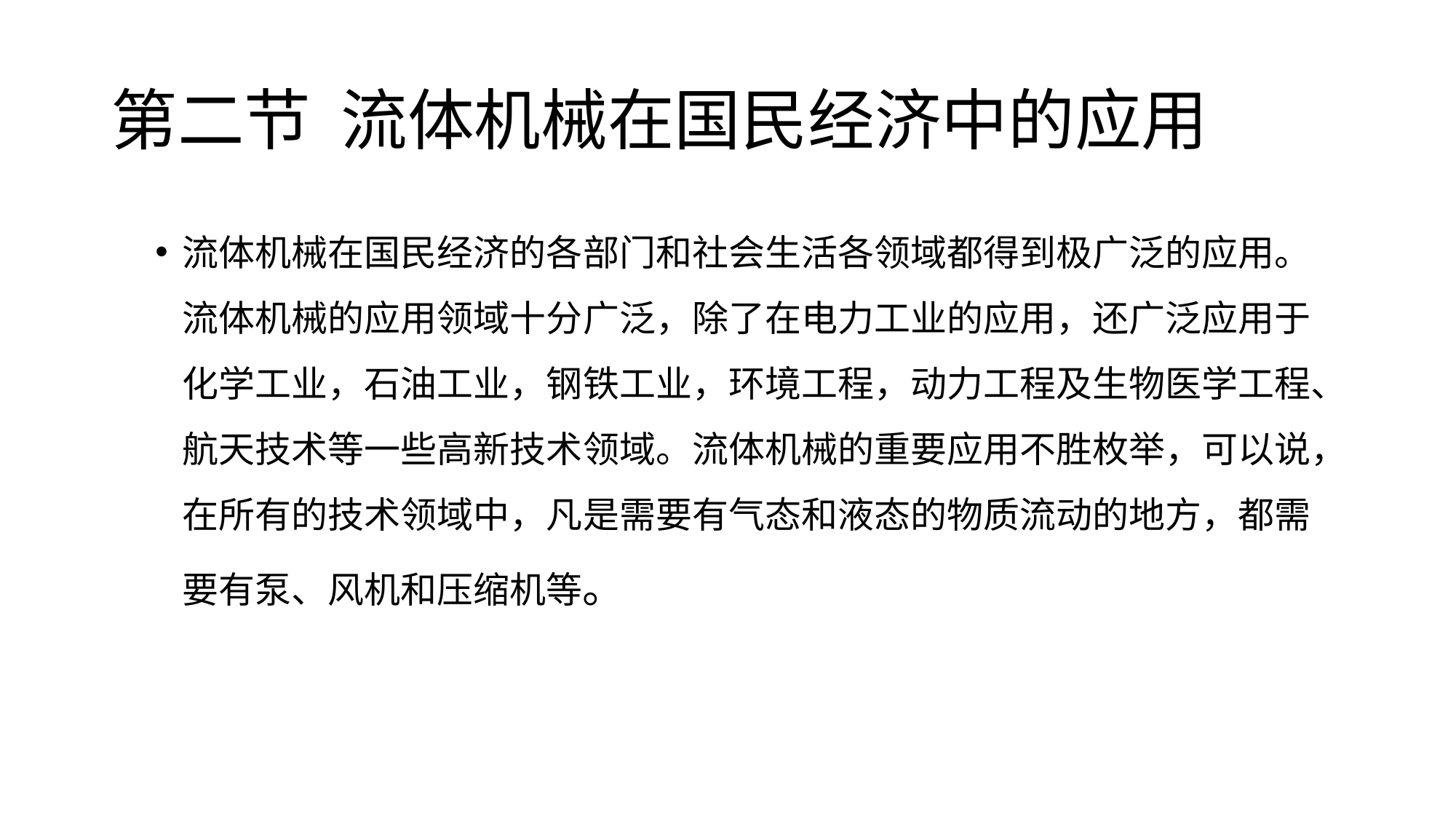

# 第二节  流体机械在国民经济中的应用
流体机械在国民经济的各部门和社会生活各领域都得到极广泛的应用。流体机械的应用领域十分广泛，除了在电力工业的应用，还广泛应用于化学工业，石油工业，钢铁工业，环境工程，动力工程及生物医学工程、航天技术等一些高新技术领域。流体机械的重要应用不胜枚举，可以说，在所有的技术领域中，凡是需要有气态和液态的物质流动的地方，都需要有泵、风机和压缩机等。